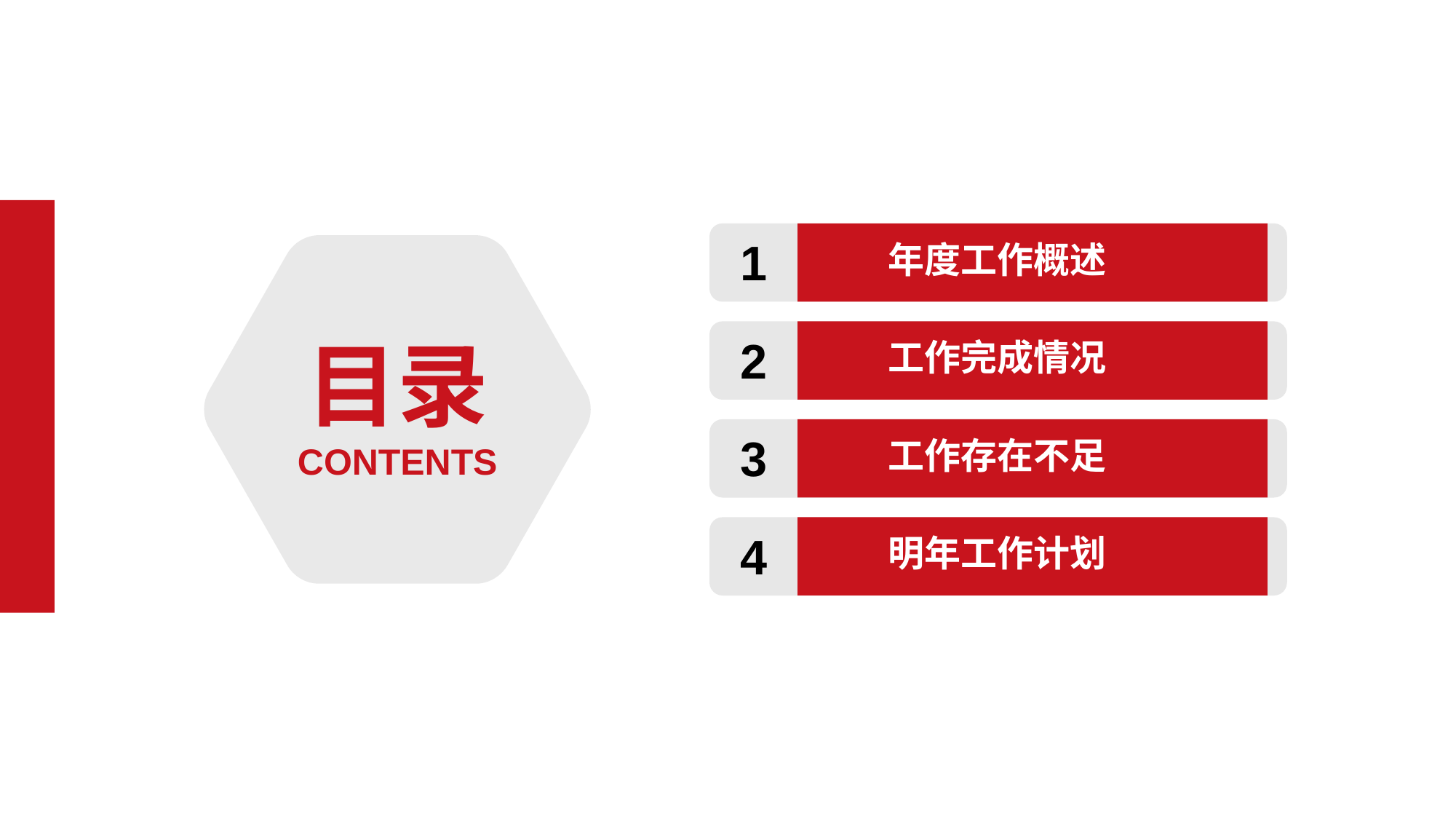

1
年度工作概述

2
工作完成情况

3
工作存在不足

4
明年工作计划

目录
CONTENTS